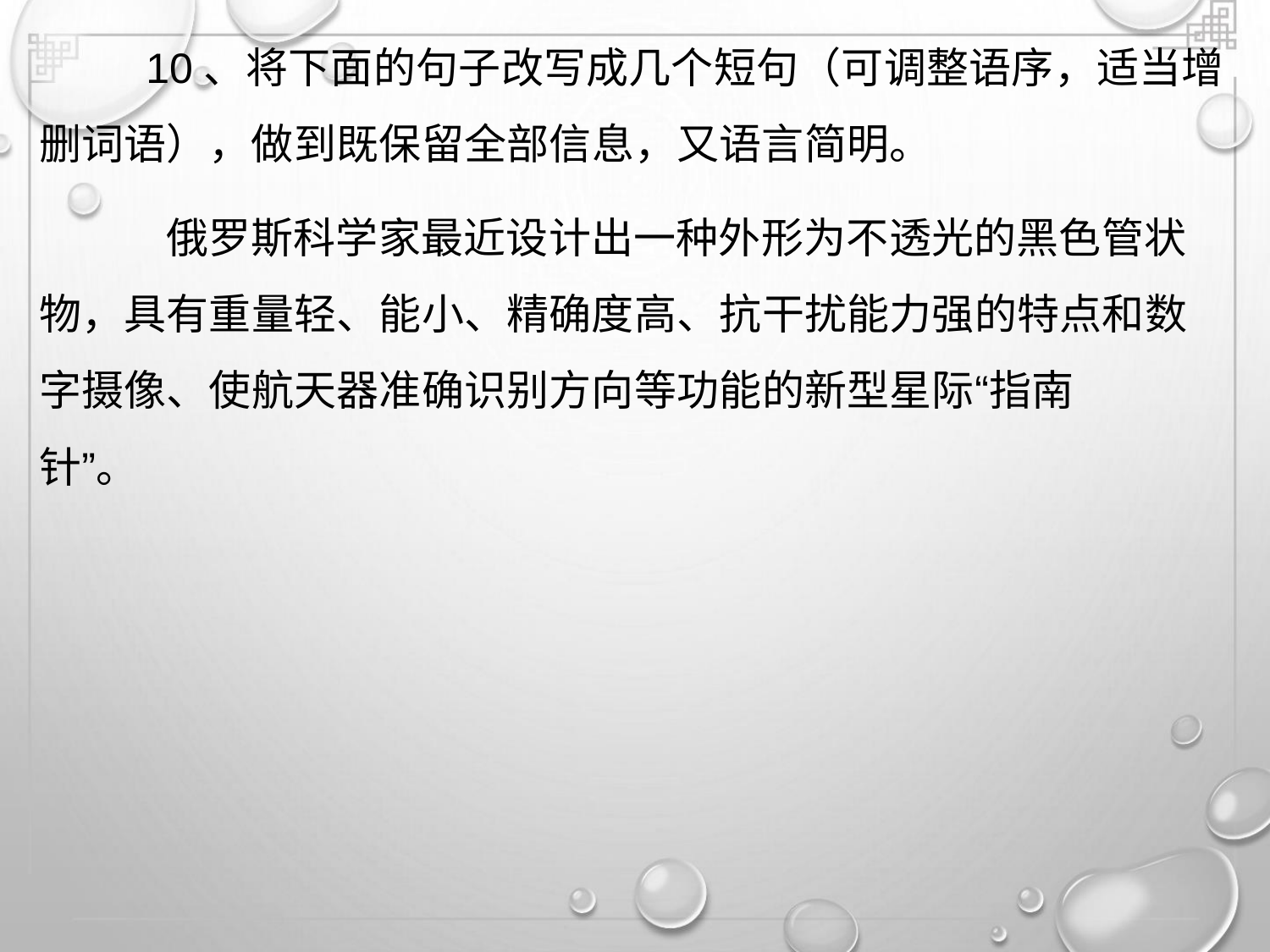

10、将下面的句子改写成几个短句（可调整语序，适当增
删词语），做到既保留全部信息，又语言简明。
俄罗斯科学家最近设计出一种外形为不透光的黑色管状
物，具有重量轻、能小、精确度高、抗干扰能力强的特点和数
字摄像、使航天器准确识别方向等功能的新型星际“指南
针”。